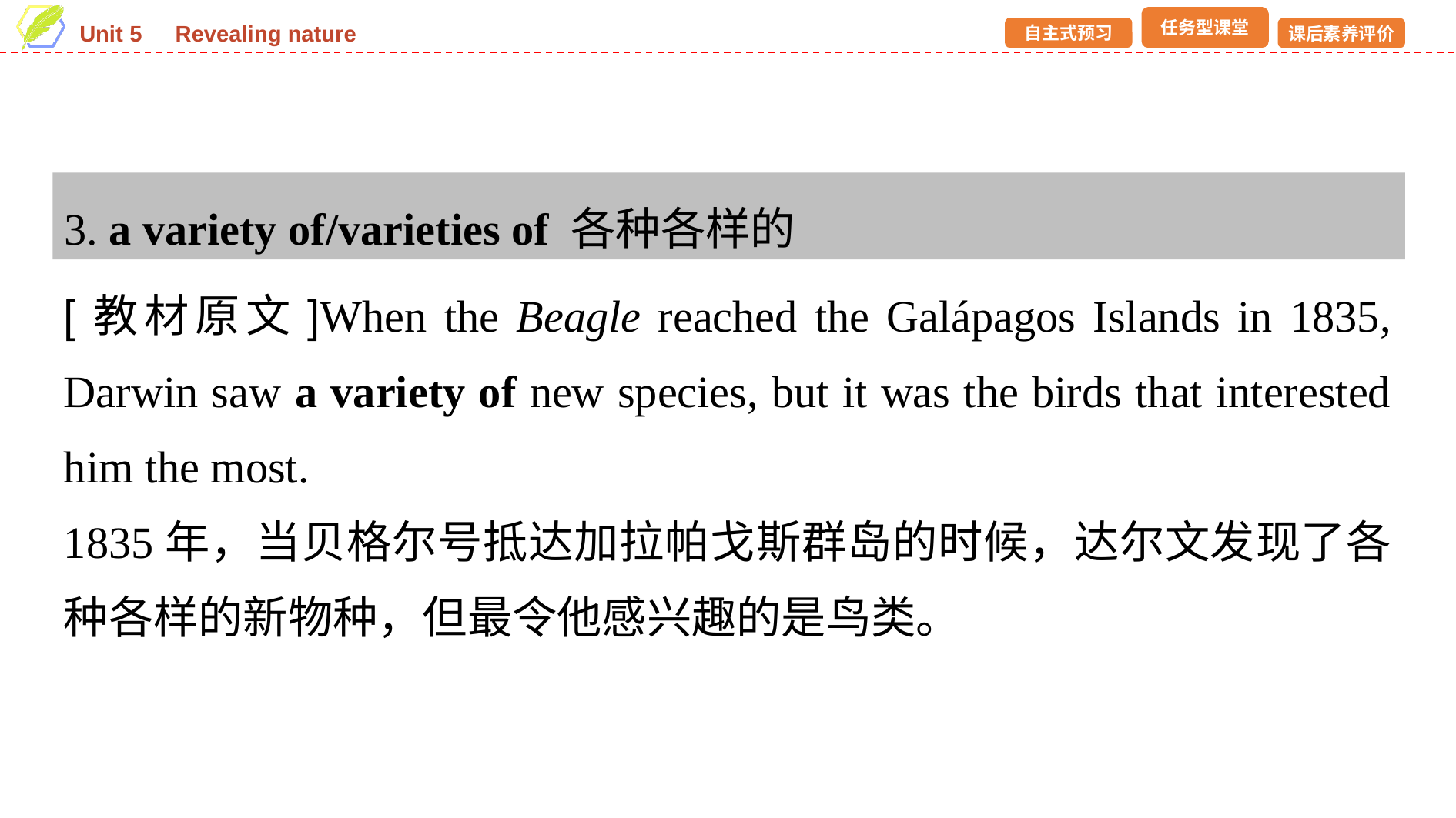

3. a variety of/varieties of 各种各样的
[教材原文]When the Beagle reached the Galápagos Islands in 1835, Darwin saw a variety of new species, but it was the birds that interested him the most.
1835年，当贝格尔号抵达加拉帕戈斯群岛的时候，达尔文发现了各种各样的新物种，但最令他感兴趣的是鸟类。